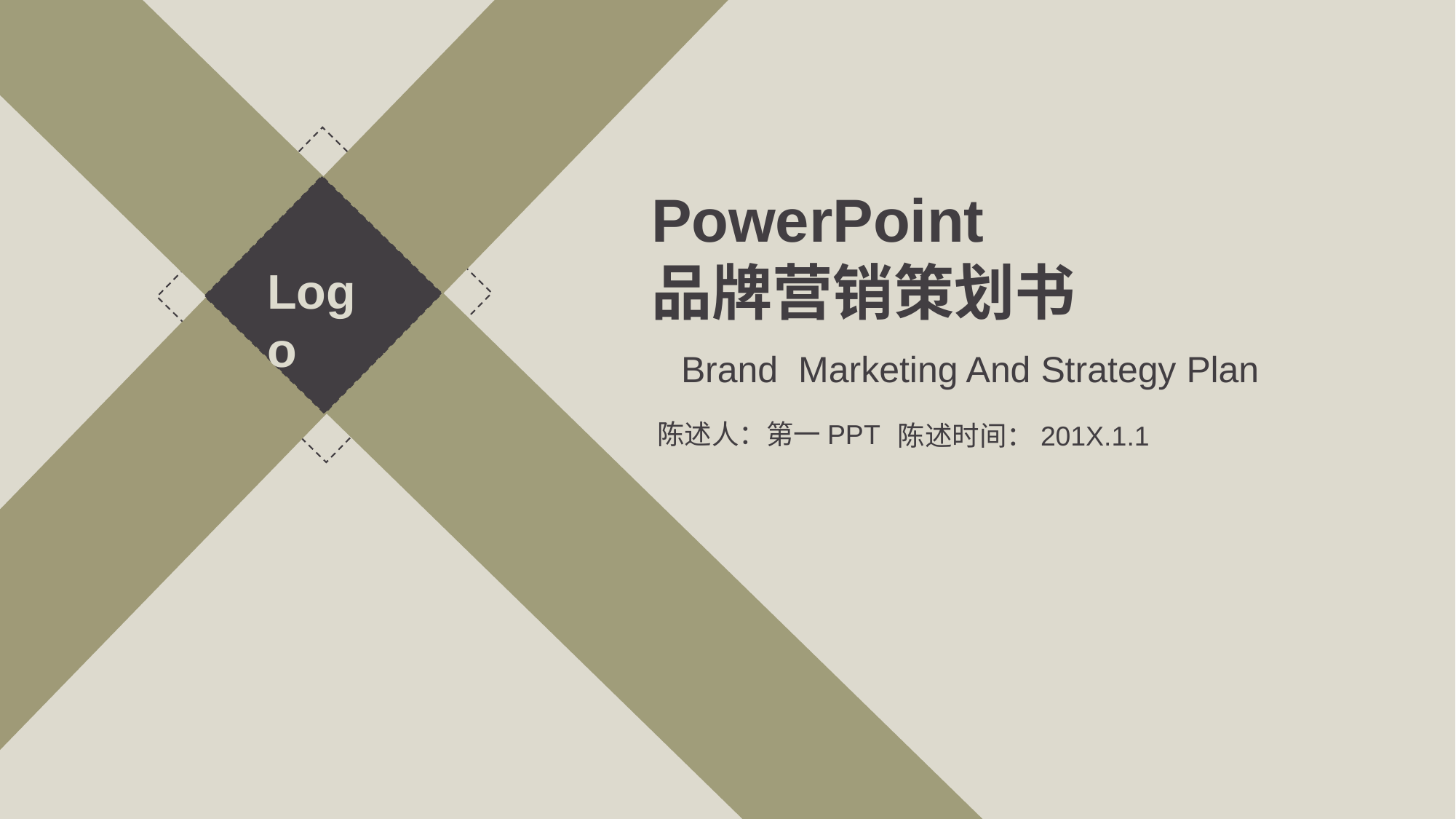

PowerPoint
品牌营销策划书

Logo
Brand  Marketing And Strategy Plan
陈述人：第一PPT
陈述时间：201X.1.1